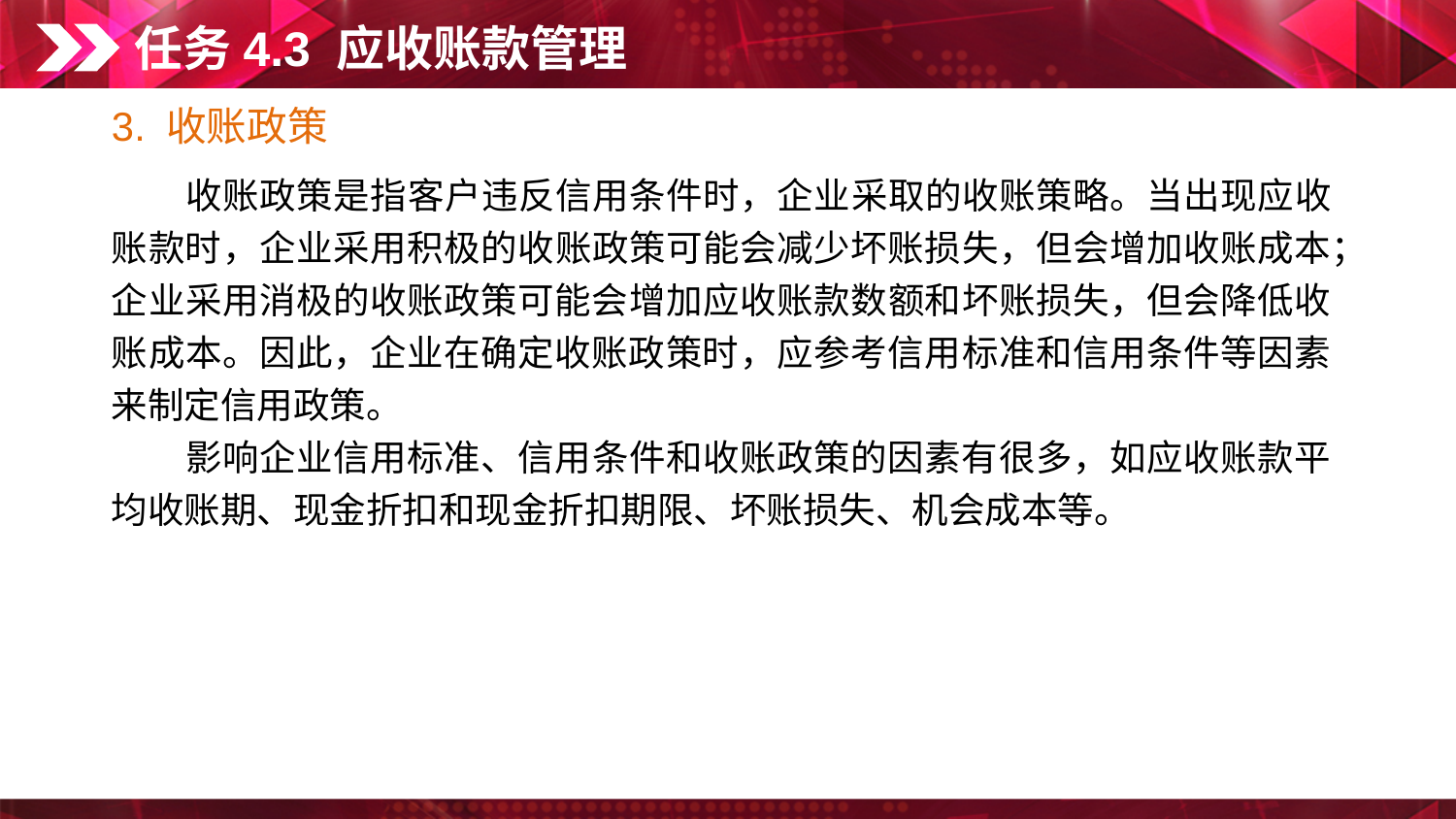

任务4.3 应收账款管理

3. 收账政策
　　收账政策是指客户违反信用条件时，企业采取的收账策略。当出现应收账款时，企业采用积极的收账政策可能会减少坏账损失，但会增加收账成本；企业采用消极的收账政策可能会增加应收账款数额和坏账损失，但会降低收账成本。因此，企业在确定收账政策时，应参考信用标准和信用条件等因素来制定信用政策。
　　影响企业信用标准、信用条件和收账政策的因素有很多，如应收账款平均收账期、现金折扣和现金折扣期限、坏账损失、机会成本等。